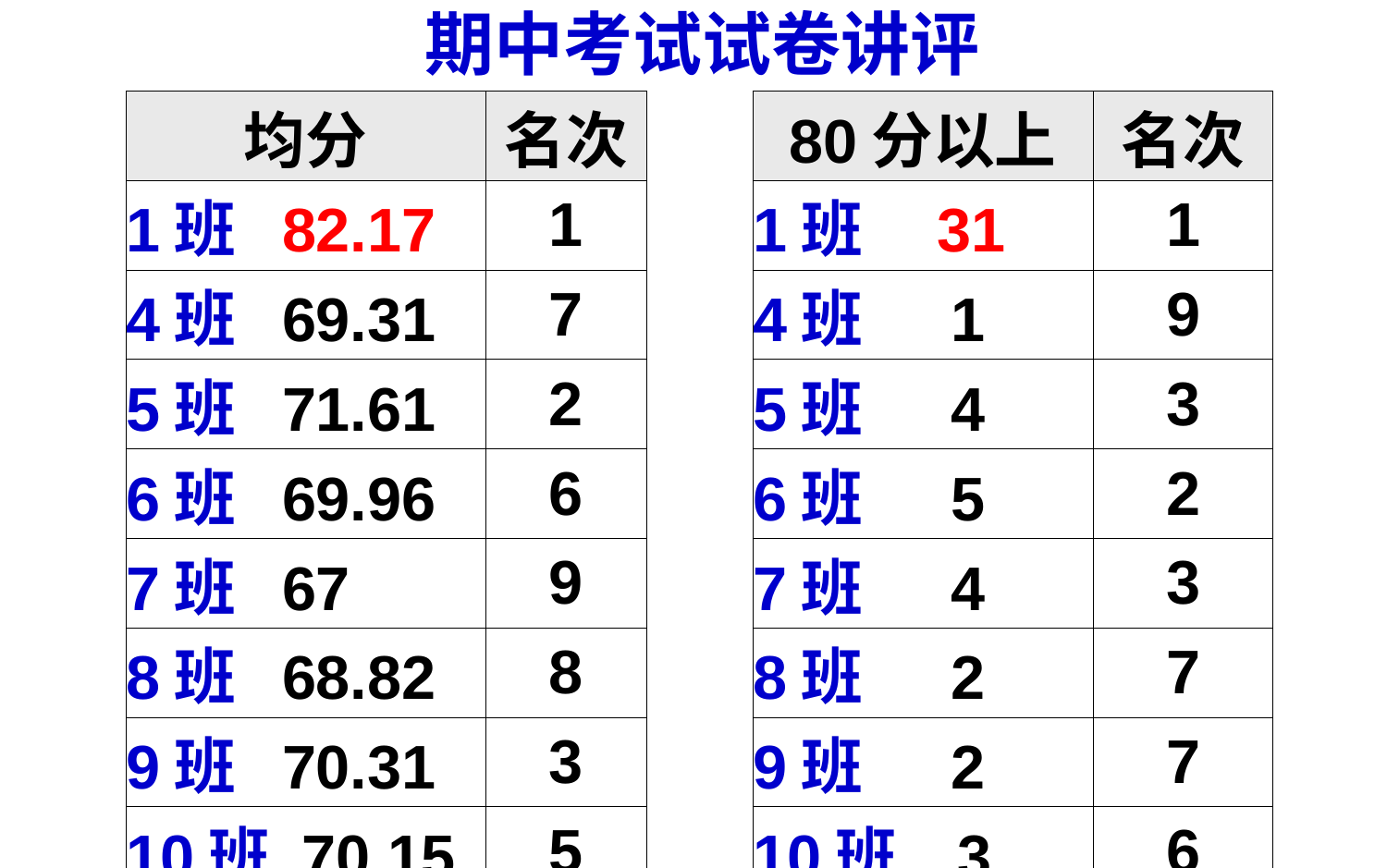

期中考试试卷讲评
| 均分 | 名次 |
| --- | --- |
| 1班 82.17 | 1 |
| 4班 69.31 | 7 |
| 5班 71.61 | 2 |
| 6班 69.96 | 6 |
| 7班 67 | 9 |
| 8班 68.82 | 8 |
| 9班 70.31 | 3 |
| 10班 70.15 | 5 |
| 11班 70.16 | 4 |
| 80分以上 | 名次 |
| --- | --- |
| 1班 31 | 1 |
| 4班 1 | 9 |
| 5班 4 | 3 |
| 6班 5 | 2 |
| 7班 4 | 3 |
| 8班 2 | 7 |
| 9班 2 | 7 |
| 10班 3 | 6 |
| 11班 4 | 3 |